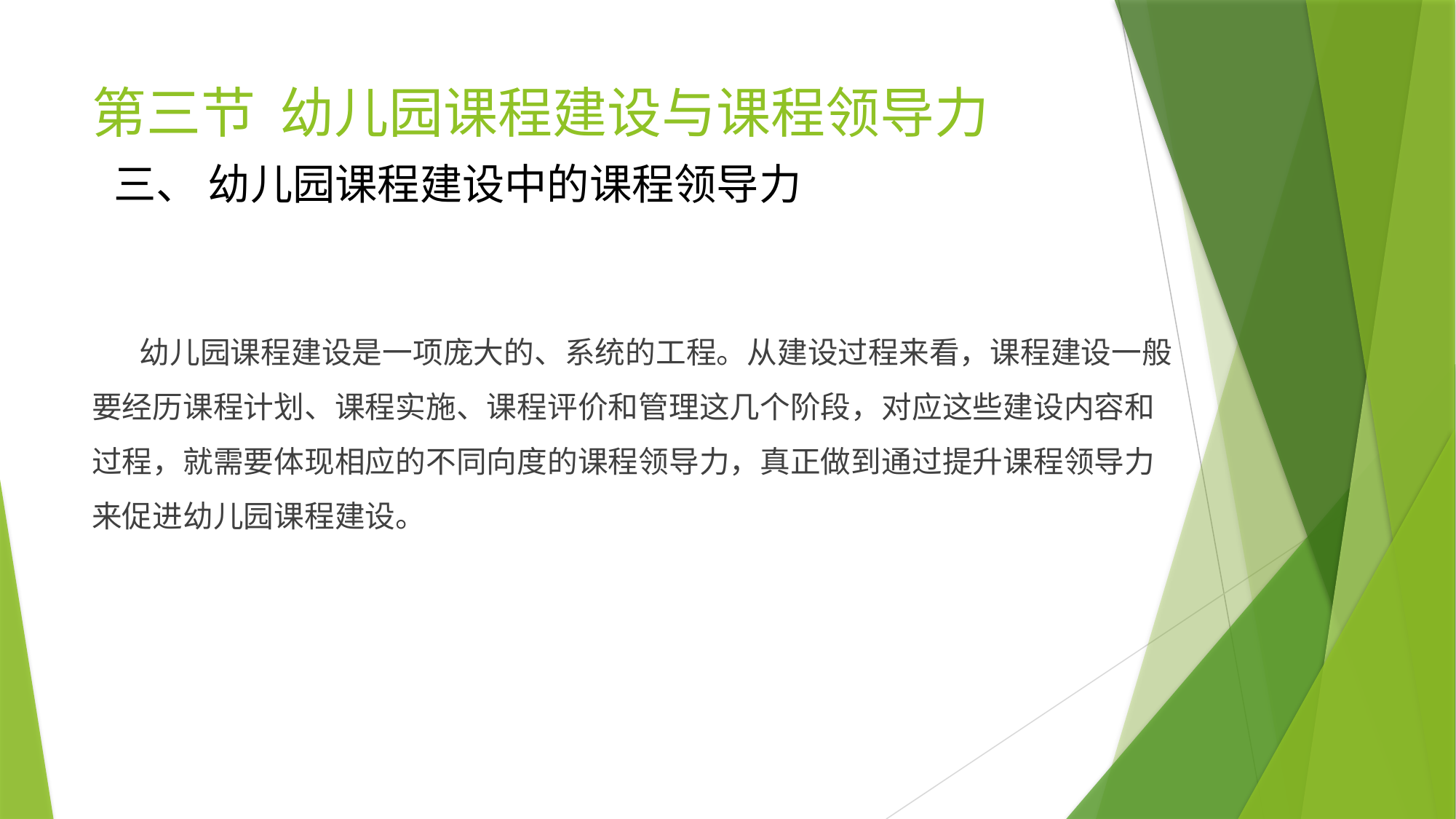

# 第三节  幼儿园课程建设与课程领导力
三、 幼儿园课程建设中的课程领导力
      幼儿园课程建设是一项庞大的、系统的工程。从建设过程来看，课程建设一般要经历课程计划、课程实施、课程评价和管理这几个阶段，对应这些建设内容和过程，就需要体现相应的不同向度的课程领导力，真正做到通过提升课程领导力来促进幼儿园课程建设。